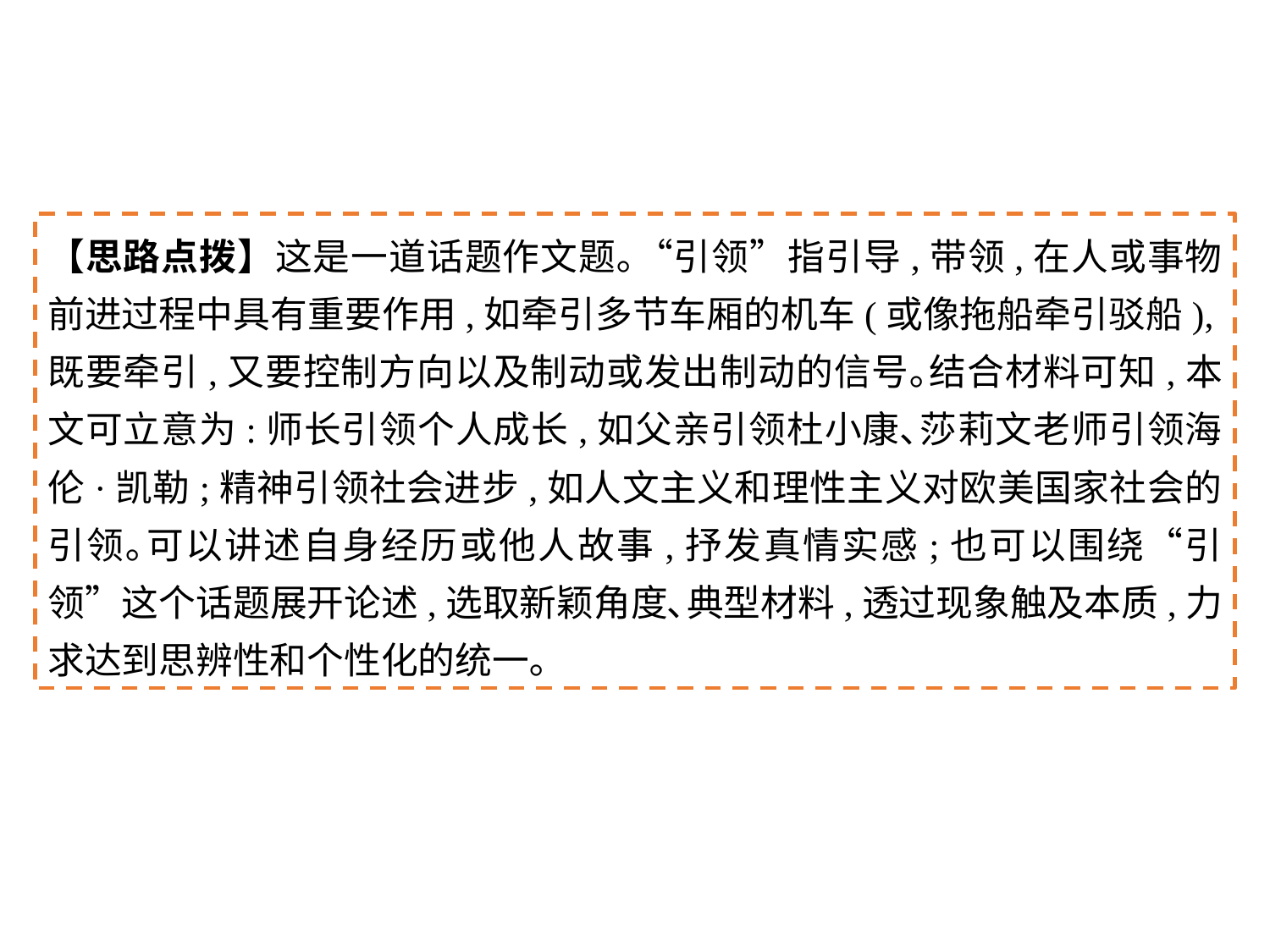

【思路点拨】这是一道话题作文题｡“引领”指引导,带领,在人或事物前进过程中具有重要作用,如牵引多节车厢的机车(或像拖船牵引驳船),既要牵引,又要控制方向以及制动或发出制动的信号｡结合材料可知,本文可立意为:师长引领个人成长,如父亲引领杜小康､莎莉文老师引领海伦·凯勒;精神引领社会进步,如人文主义和理性主义对欧美国家社会的引领｡可以讲述自身经历或他人故事,抒发真情实感;也可以围绕“引领”这个话题展开论述,选取新颖角度､典型材料,透过现象触及本质,力求达到思辨性和个性化的统一｡